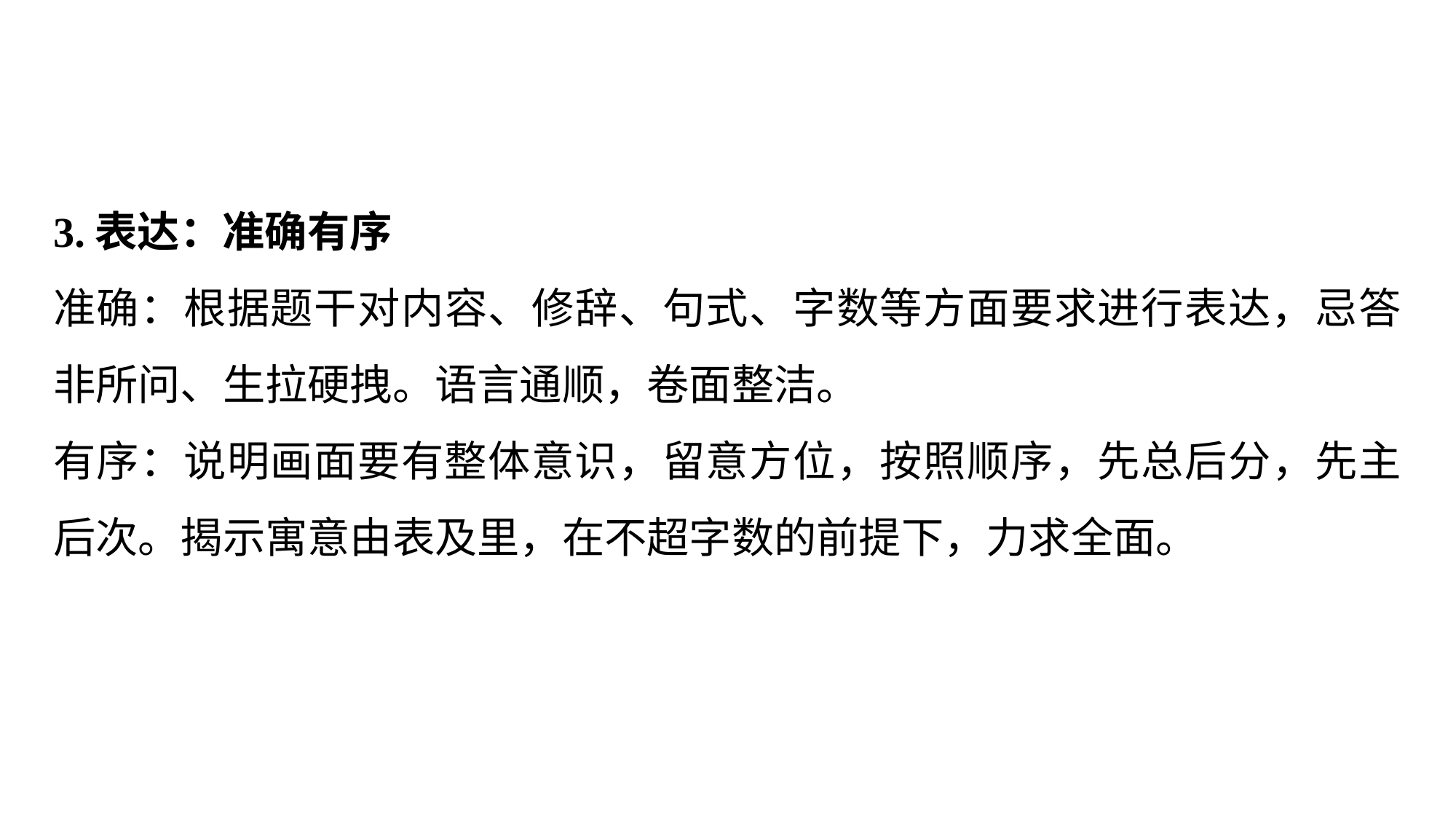

3.表达：准确有序
准确：根据题干对内容、修辞、句式、字数等方面要求进行表达，忌答非所问、生拉硬拽。语言通顺，卷面整洁。
有序：说明画面要有整体意识，留意方位，按照顺序，先总后分，先主后次。揭示寓意由表及里，在不超字数的前提下，力求全面。